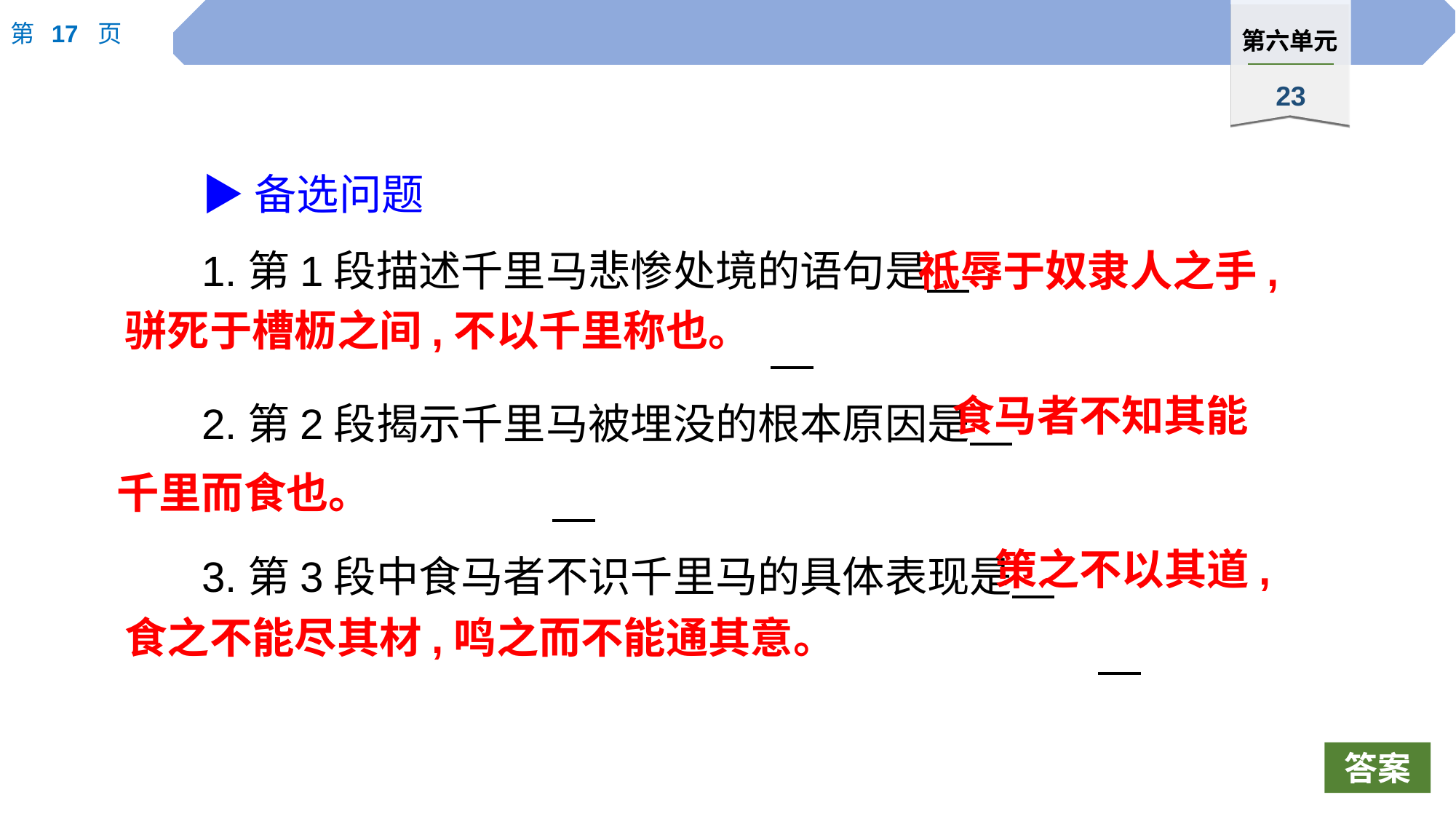

▶备选问题
1.第1段描述千里马悲惨处境的语句是
2.第2段揭示千里马被埋没的根本原因是
3.第3段中食马者不识千里马的具体表现是
祗辱于奴隶人之手,
骈死于槽枥之间,不以千里称也。
食马者不知其能
千里而食也。
策之不以其道,
食之不能尽其材,鸣之而不能通其意。
答案